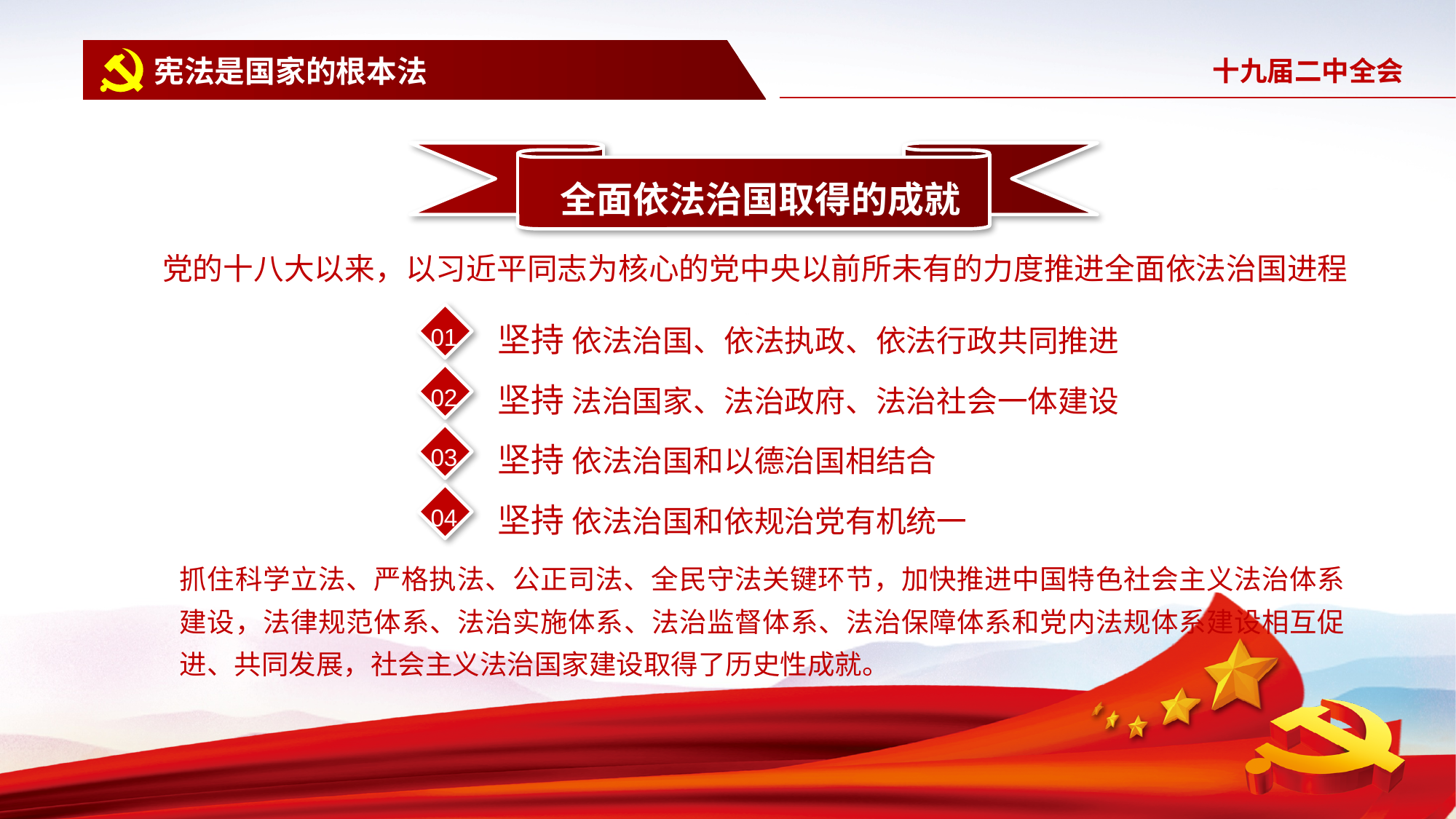

宪法是国家的根本法

 全面依法治国取得的成就
党的十八大以来，以习近平同志为核心的党中央以前所未有的力度推进全面依法治国进程
坚持 依法治国、依法执政、依法行政共同推进
坚持 法治国家、法治政府、法治社会一体建设
坚持 依法治国和以德治国相结合
坚持 依法治国和依规治党有机统一
01

02

03

04

抓住科学立法、严格执法、公正司法、全民守法关键环节，加快推进中国特色社会主义法治体系建设，法律规范体系、法治实施体系、法治监督体系、法治保障体系和党内法规体系建设相互促进、共同发展，社会主义法治国家建设取得了历史性成就。